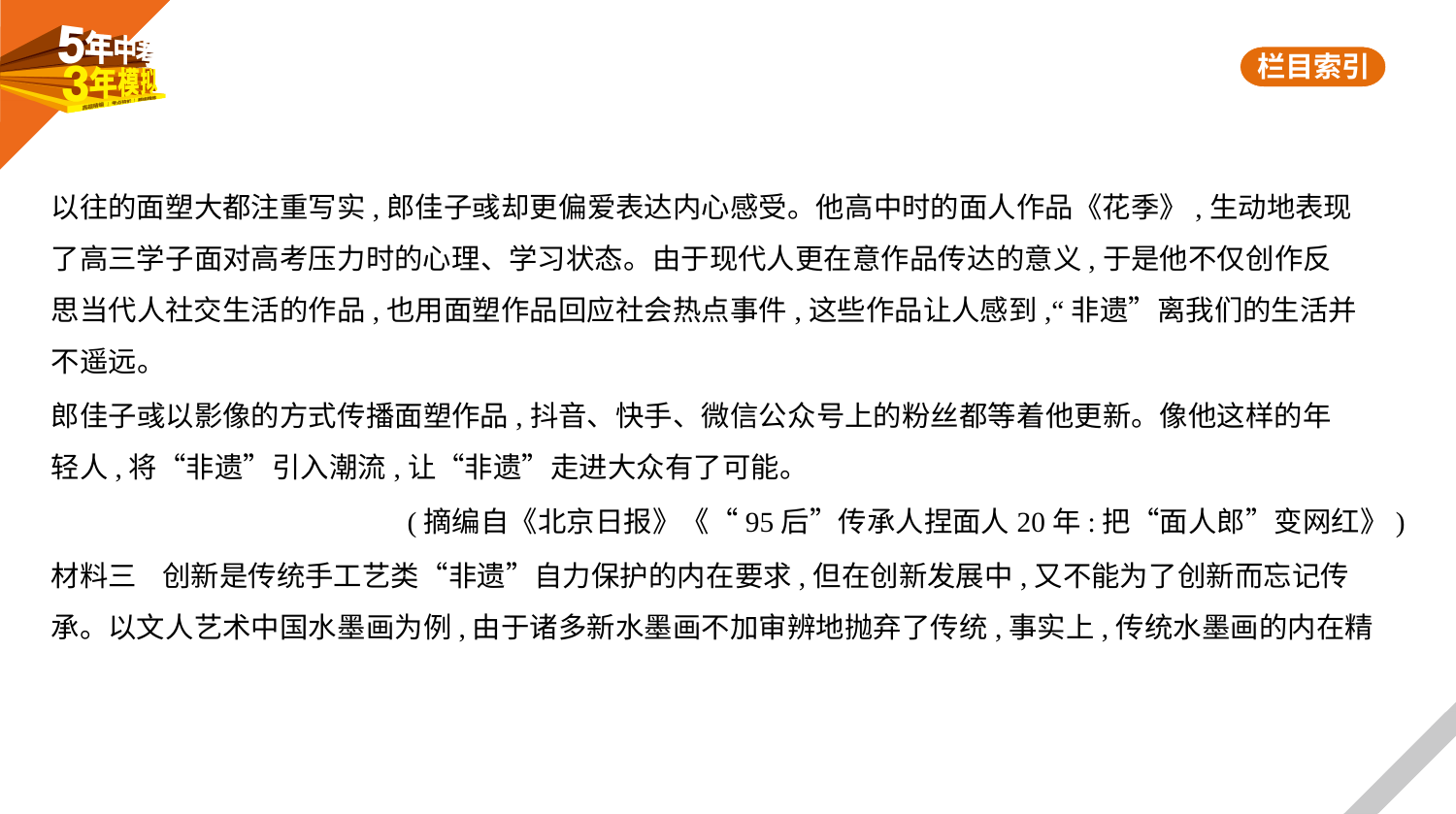

以往的面塑大都注重写实,郎佳子彧却更偏爱表达内心感受。他高中时的面人作品《花季》,生动地表现
了高三学子面对高考压力时的心理、学习状态。由于现代人更在意作品传达的意义,于是他不仅创作反
思当代人社交生活的作品,也用面塑作品回应社会热点事件,这些作品让人感到,“非遗”离我们的生活并
不遥远。
郎佳子彧以影像的方式传播面塑作品,抖音、快手、微信公众号上的粉丝都等着他更新。像他这样的年
轻人,将“非遗”引入潮流,让“非遗”走进大众有了可能。
(摘编自《北京日报》《“95后”传承人捏面人20年:把“面人郎”变网红》)
材料三    创新是传统手工艺类“非遗”自力保护的内在要求,但在创新发展中,又不能为了创新而忘记传
承。以文人艺术中国水墨画为例,由于诸多新水墨画不加审辨地抛弃了传统,事实上,传统水墨画的内在精